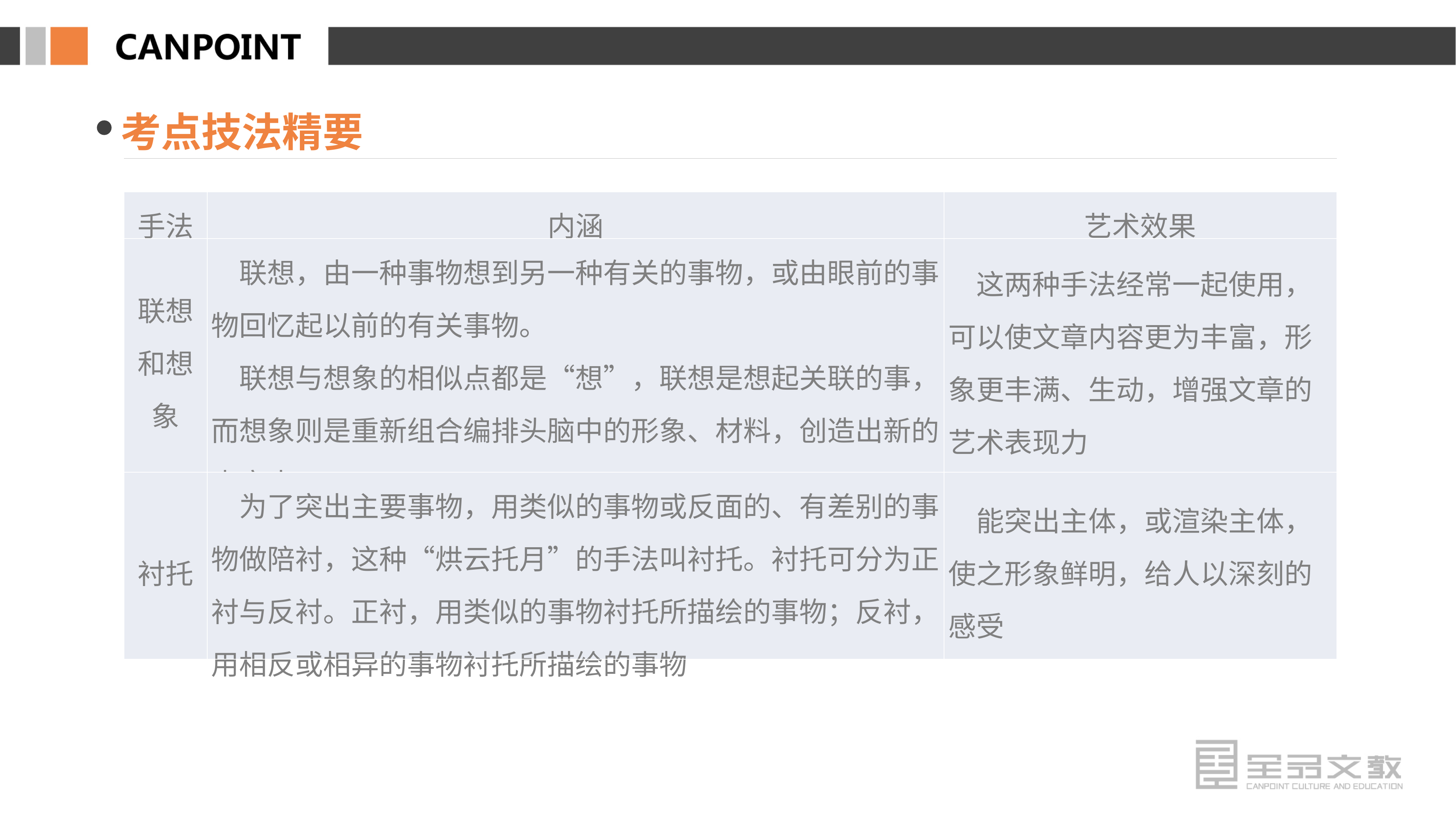

考点技法精要

| 手法 | 内涵 | 艺术效果 |
| --- | --- | --- |
| 联想 和想象 | 联想，由一种事物想到另一种有关的事物，或由眼前的事物回忆起以前的有关事物。 　联想与想象的相似点都是“想”，联想是想起关联的事，而想象则是重新组合编排头脑中的形象、材料，创造出新的内容来 | 这两种手法经常一起使用，可以使文章内容更为丰富，形象更丰满、生动，增强文章的艺术表现力 |
| 衬托 | 为了突出主要事物，用类似的事物或反面的、有差别的事物做陪衬，这种“烘云托月”的手法叫衬托。衬托可分为正衬与反衬。正衬，用类似的事物衬托所描绘的事物；反衬，用相反或相异的事物衬托所描绘的事物 | 能突出主体，或渲染主体，使之形象鲜明，给人以深刻的感受 |